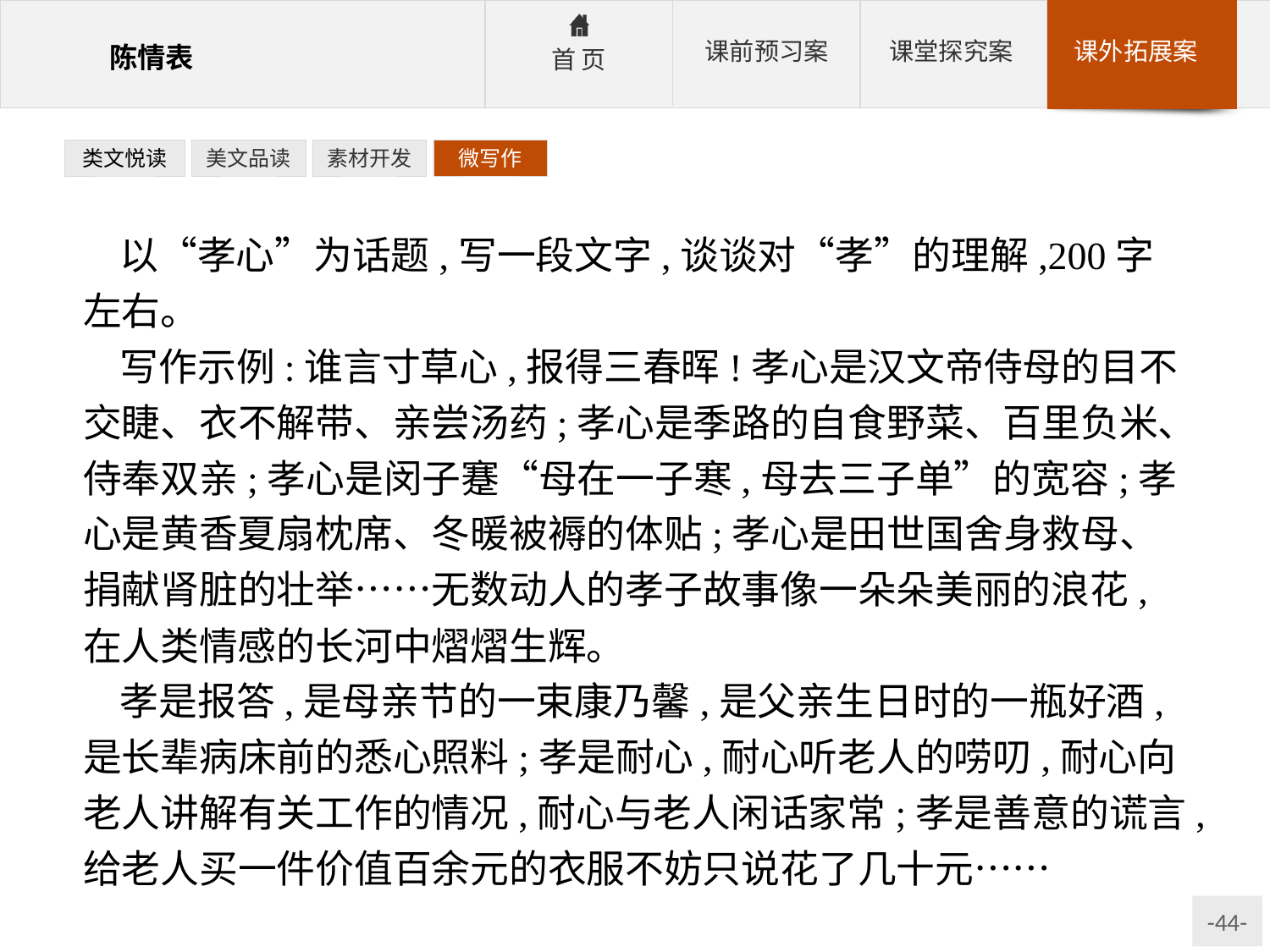

类文悦读
美文品读
素材开发
微写作
以“孝心”为话题,写一段文字,谈谈对“孝”的理解,200字左右。
写作示例:谁言寸草心,报得三春晖!孝心是汉文帝侍母的目不交睫、衣不解带、亲尝汤药;孝心是季路的自食野菜、百里负米、侍奉双亲;孝心是闵子蹇“母在一子寒,母去三子单”的宽容;孝心是黄香夏扇枕席、冬暖被褥的体贴;孝心是田世国舍身救母、捐献肾脏的壮举……无数动人的孝子故事像一朵朵美丽的浪花,在人类情感的长河中熠熠生辉。
孝是报答,是母亲节的一束康乃馨,是父亲生日时的一瓶好酒,是长辈病床前的悉心照料;孝是耐心,耐心听老人的唠叨,耐心向老人讲解有关工作的情况,耐心与老人闲话家常;孝是善意的谎言,给老人买一件价值百余元的衣服不妨只说花了几十元……